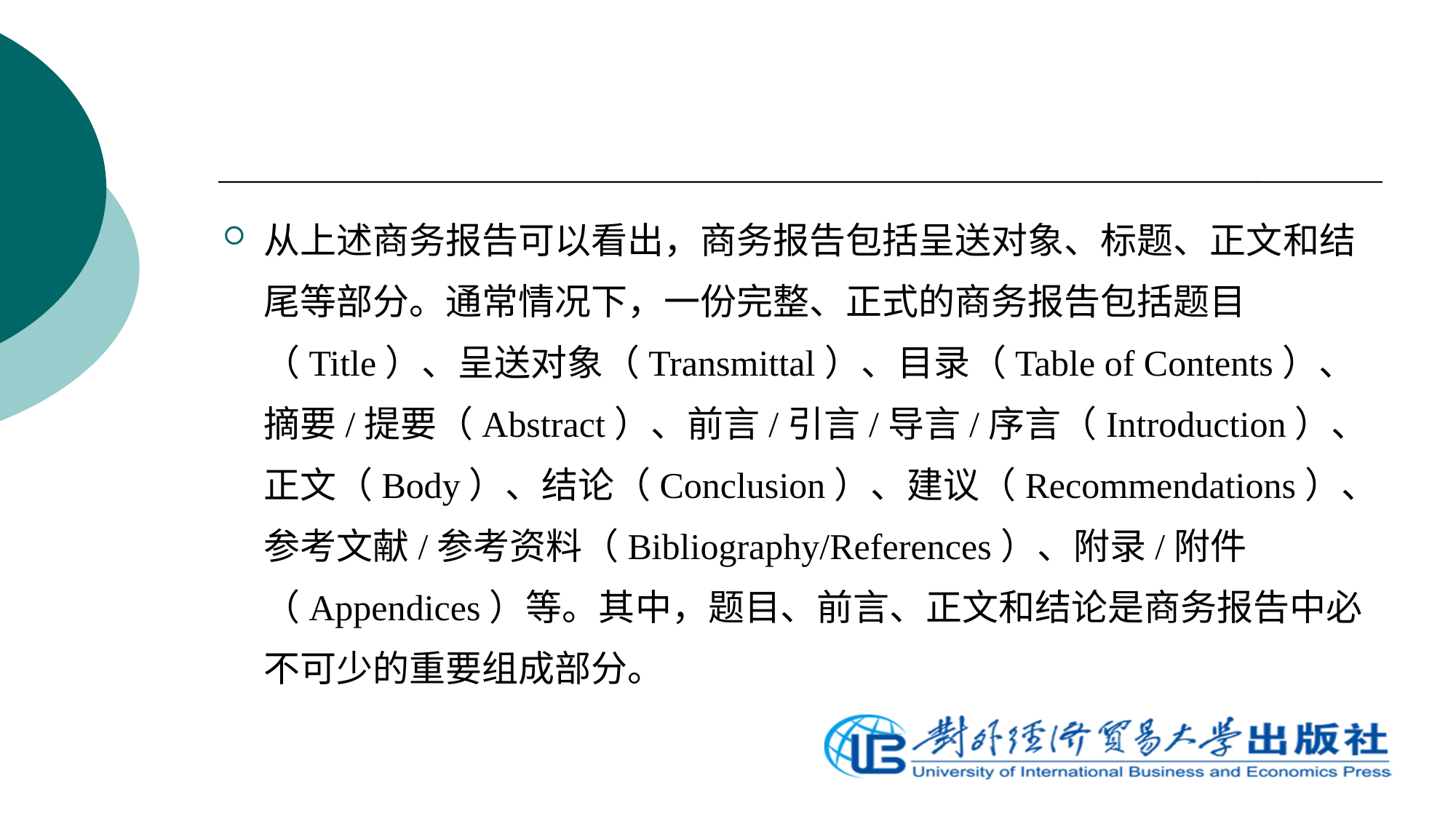

从上述商务报告可以看出，商务报告包括呈送对象、标题、正文和结尾等部分。通常情况下，一份完整、正式的商务报告包括题目（Title）、呈送对象（Transmittal）、目录（Table of Contents）、摘要/提要（Abstract）、前言/引言/导言/序言（Introduction）、正文（Body）、结论（Conclusion）、建议（Recommendations）、参考文献/参考资料（Bibliography/References）、附录/附件（Appendices）等。其中，题目、前言、正文和结论是商务报告中必不可少的重要组成部分。